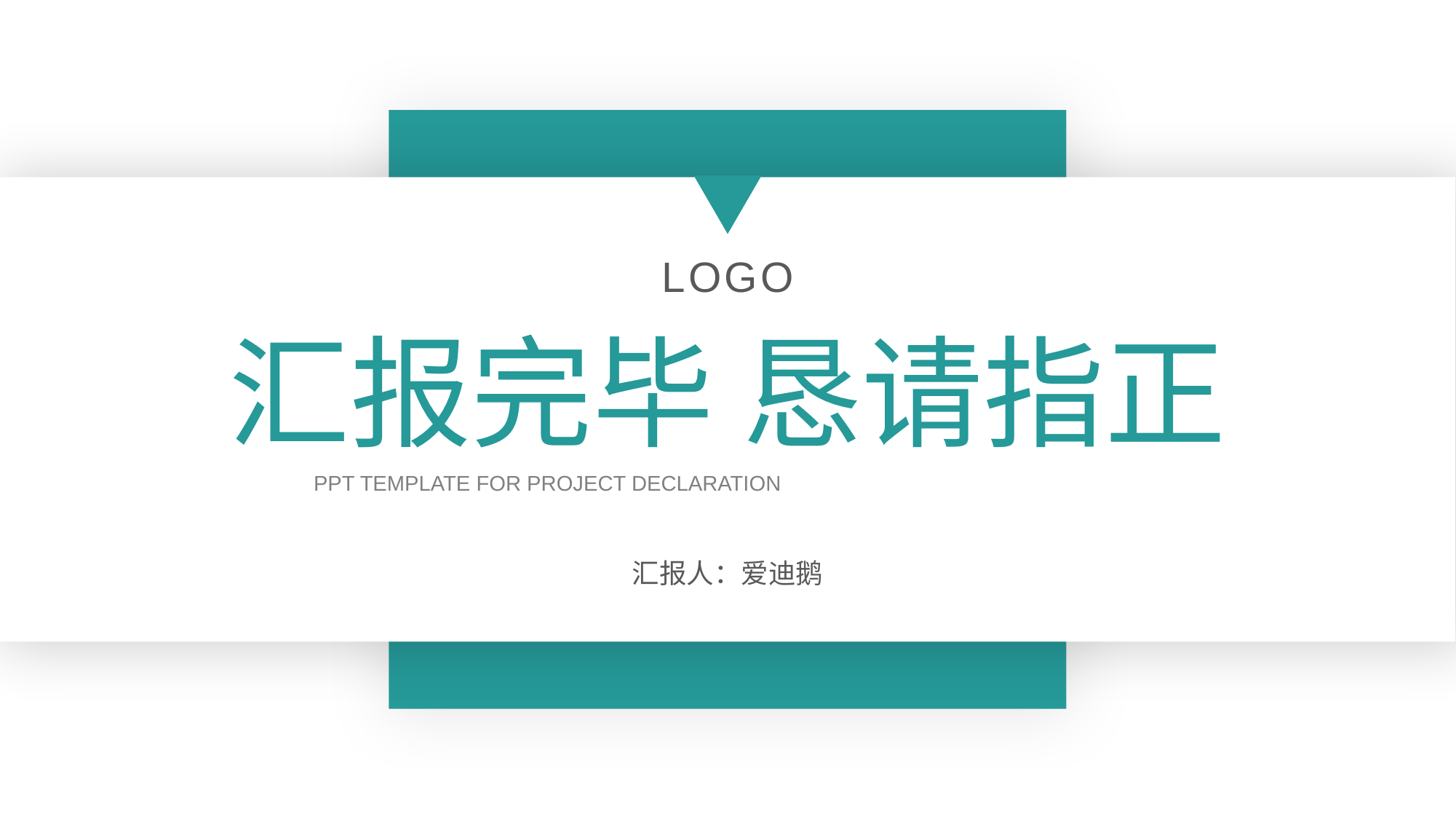

LOGO
# 汇报完毕 恳请指正
PPT TEMPLATE FOR PROJECT DECLARATION
汇报人：爱迪鹅